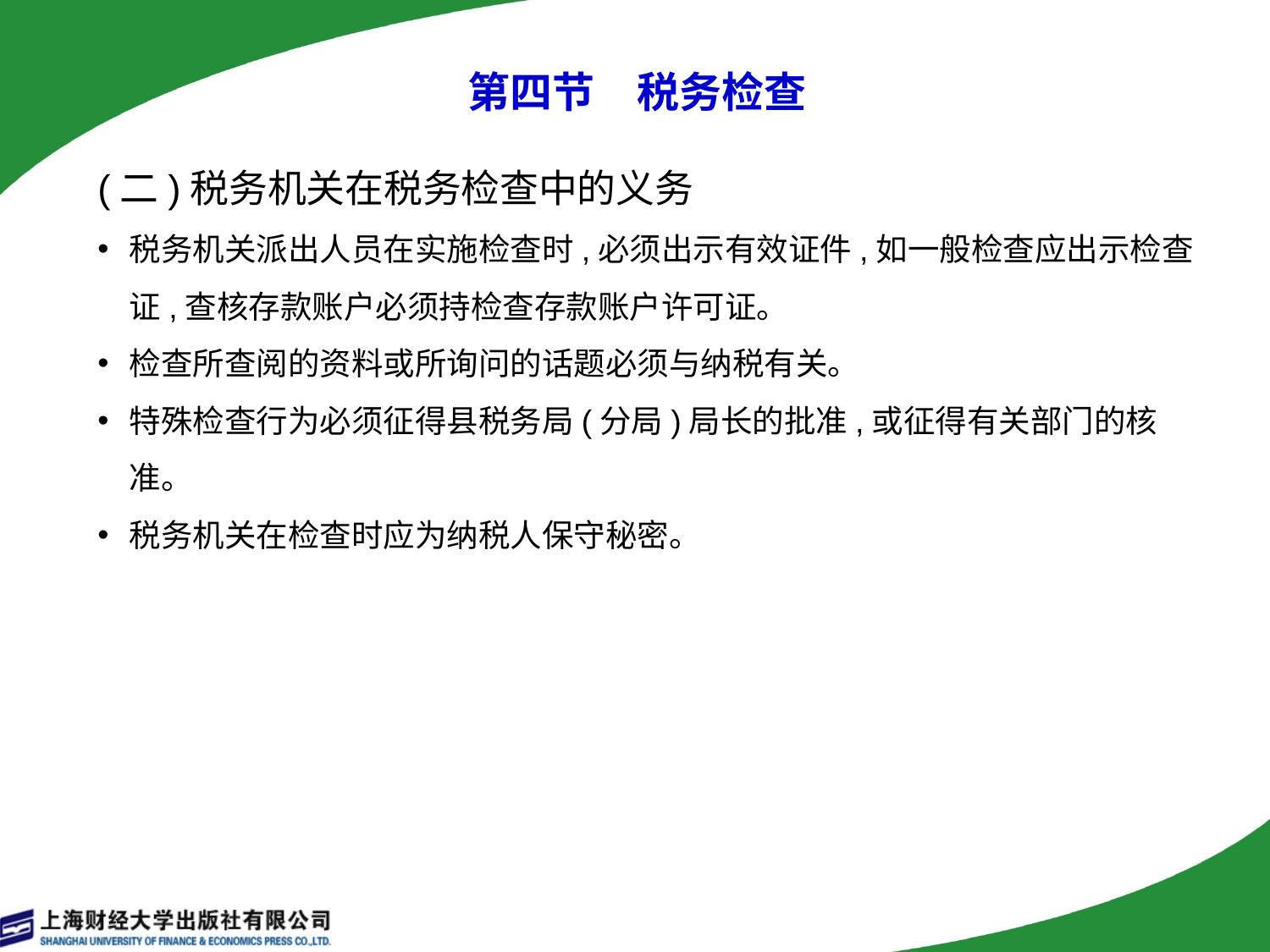

# 第四节　税务检查
(二)税务机关在税务检查中的义务
税务机关派出人员在实施检查时,必须出示有效证件,如一般检查应出示检查证,查核存款账户必须持检查存款账户许可证。
检查所查阅的资料或所询问的话题必须与纳税有关。
特殊检查行为必须征得县税务局(分局)局长的批准,或征得有关部门的核准。
税务机关在检查时应为纳税人保守秘密。